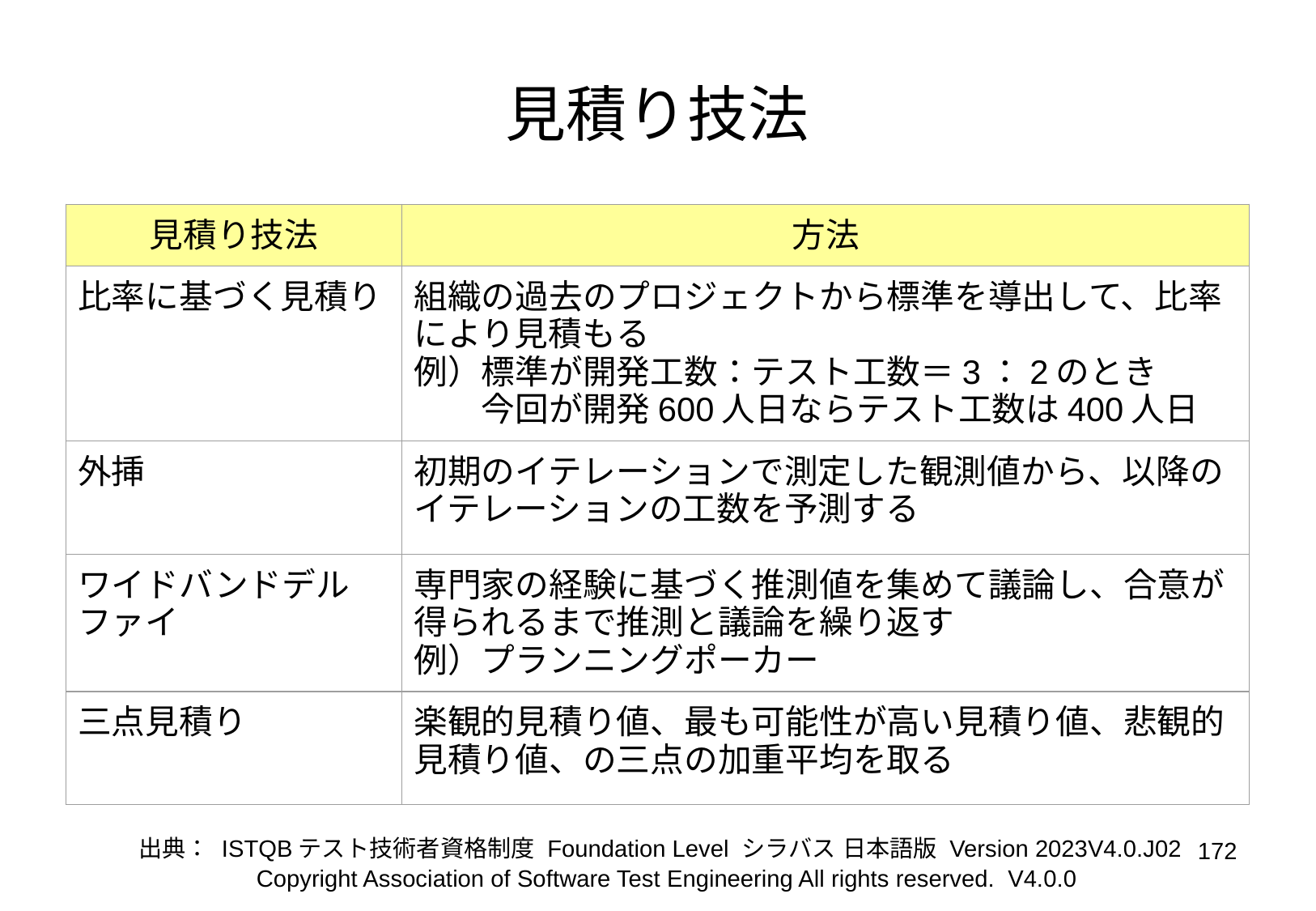

# 見積り技法
| 見積り技法 | 方法 |
| --- | --- |
| 比率に基づく見積り | 組織の過去のプロジェクトから標準を導出して、比率により見積もる 例）標準が開発工数：テスト工数＝3：2のとき 　　今回が開発600人日ならテスト工数は400人日 |
| 外挿 | 初期のイテレーションで測定した観測値から、以降のイテレーションの工数を予測する |
| ワイドバンドデルファイ | 専門家の経験に基づく推測値を集めて議論し、合意が得られるまで推測と議論を繰り返す 例）プランニングポーカー |
| 三点見積り | 楽観的見積り値、最も可能性が高い見積り値、悲観的見積り値、の三点の加重平均を取る |
出典： ISTQBテスト技術者資格制度 Foundation Level シラバス 日本語版 Version 2023V4.0.J02
172
Copyright Association of Software Test Engineering All rights reserved.  V4.0.0